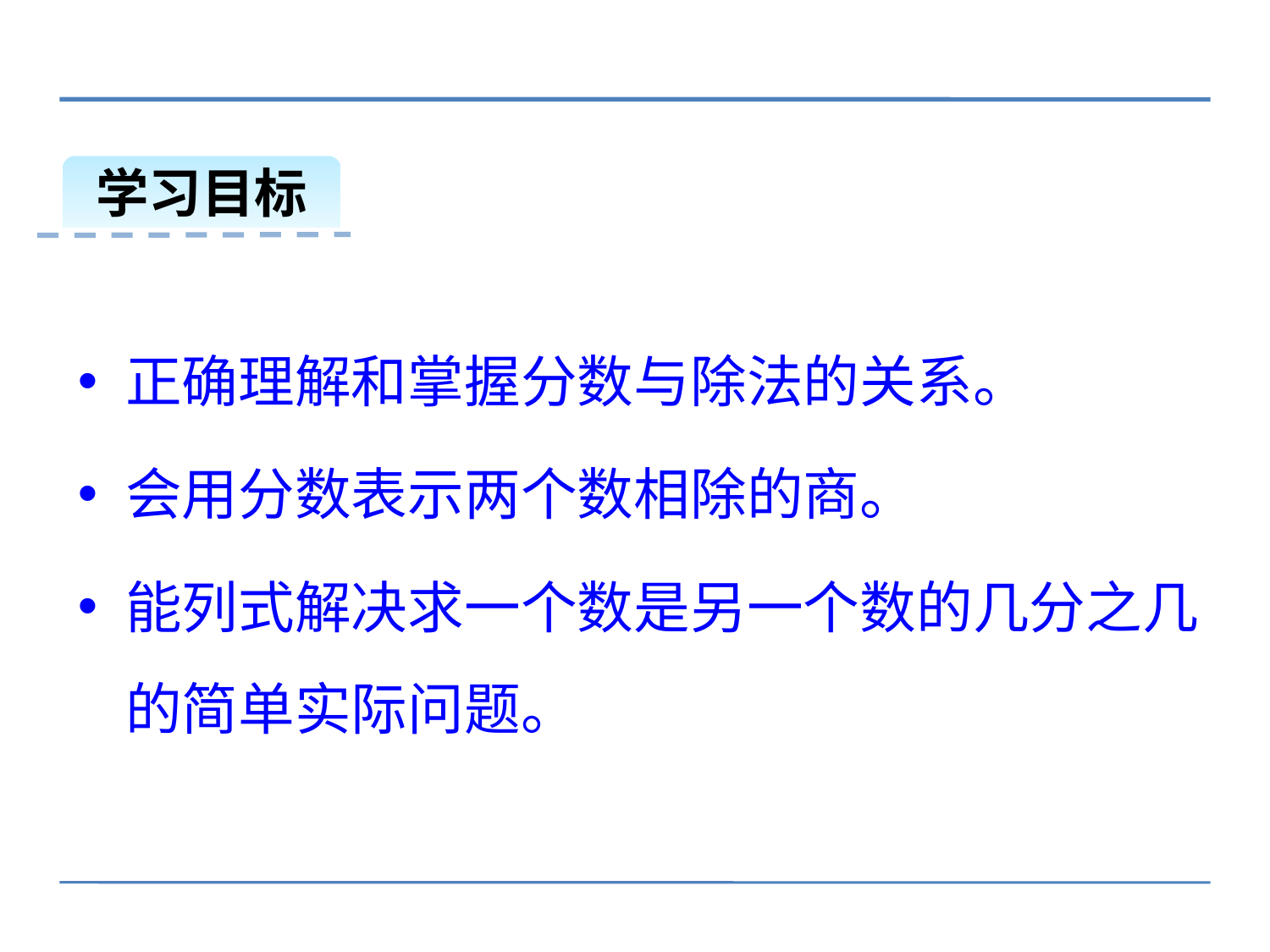

学习目标

正确理解和掌握分数与除法的关系。
会用分数表示两个数相除的商。
能列式解决求一个数是另一个数的几分之几的简单实际问题。